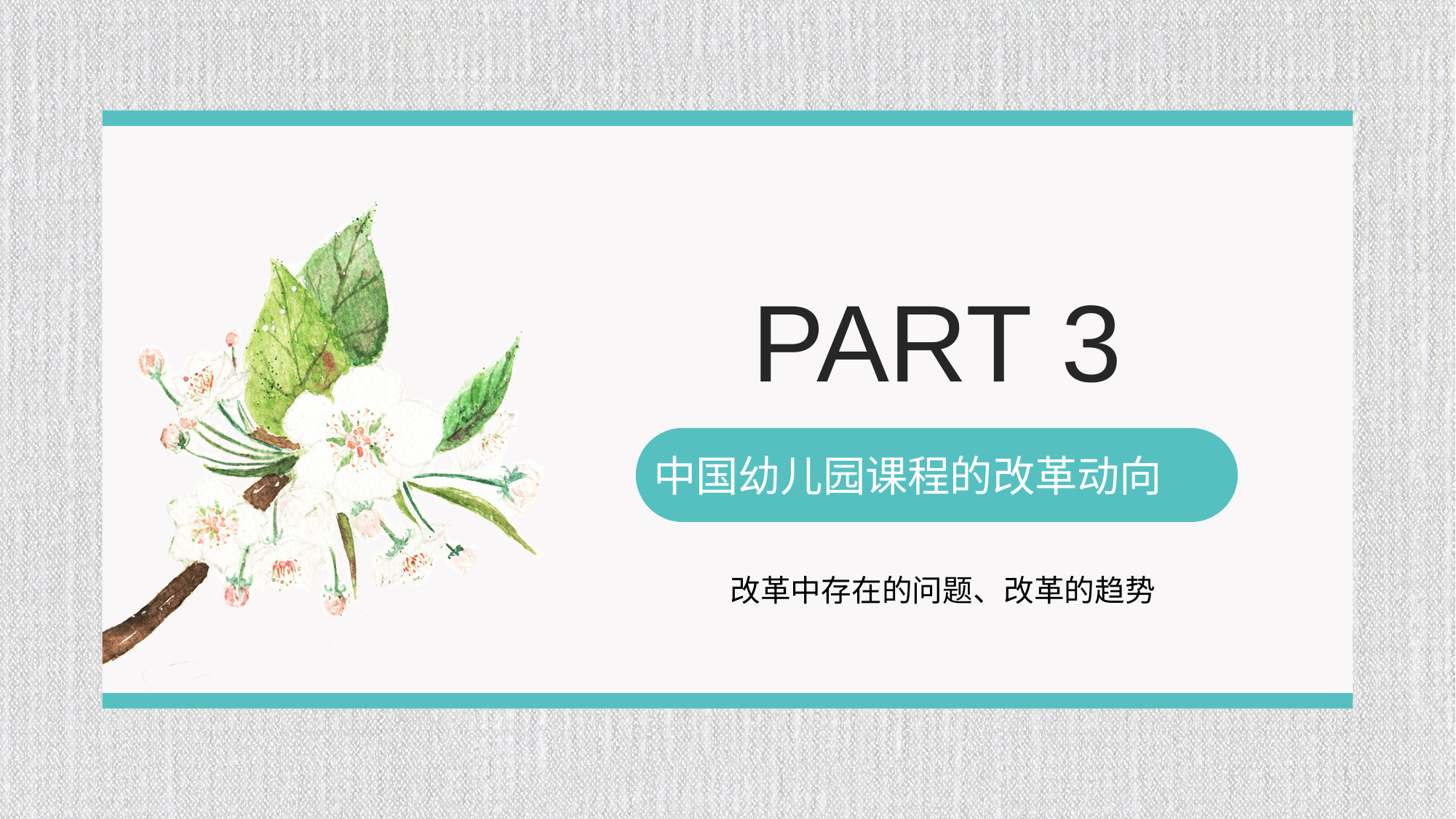

PART 3

中国幼儿园课程的改革动向
请在此处输入所需标题
改革中存在的问题、改革的趋势